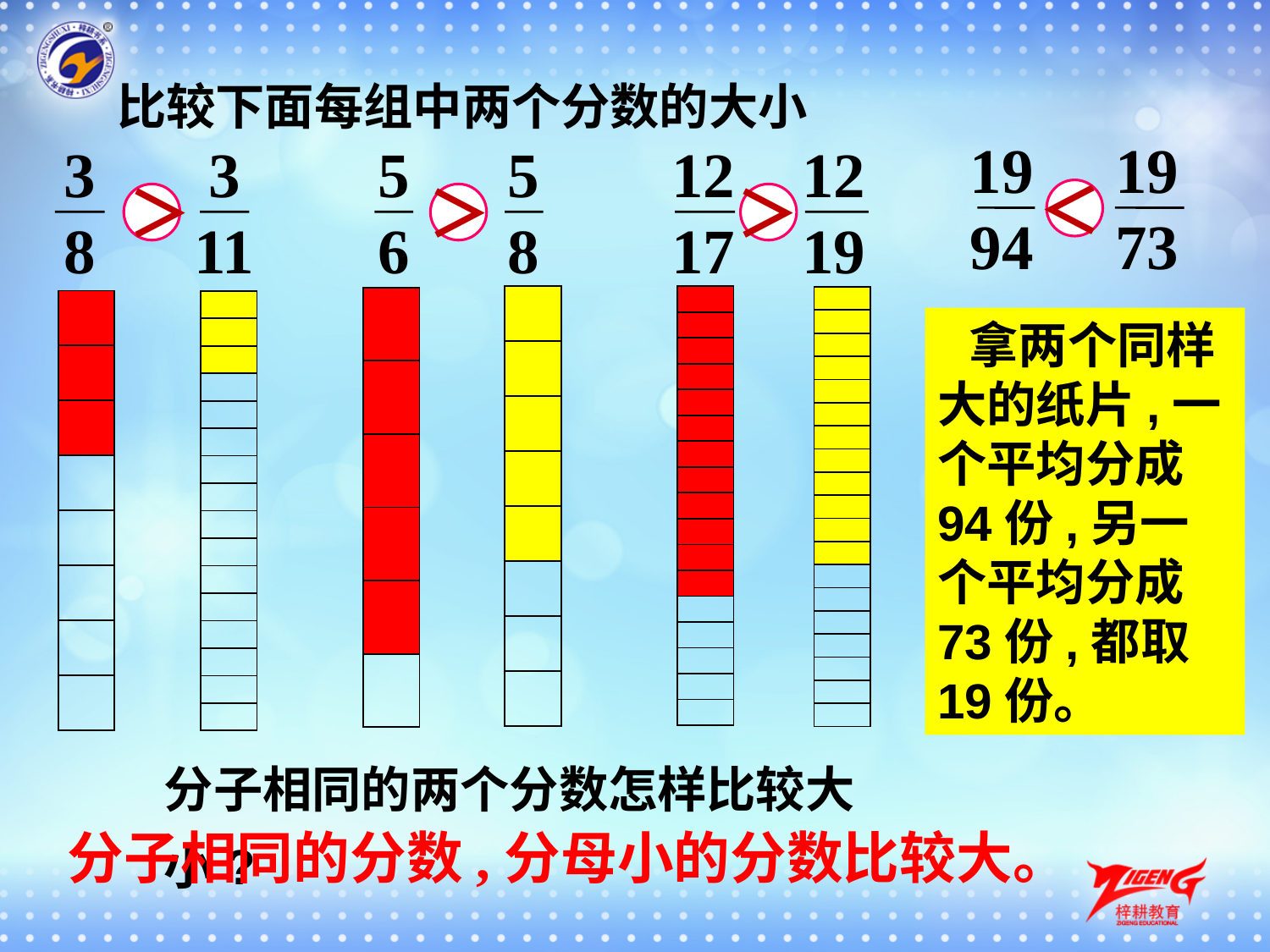

比较下面每组中两个分数的大小
19
94

19
73

3
8

3
11

5
6

5
8

12
17

12
19

＜
＞
＞
＞
|  |
| --- |
|  |
|  |
|  |
|  |
|  |
|  |
|  |
|  |
| --- |
|  |
|  |
|  |
|  |
|  |
|  |
|  |
|  |
|  |
|  |
|  |
|  |
|  |
|  |
|  |
|  |
|  |
| --- |
|  |
|  |
|  |
|  |
|  |
|  |
|  |
|  |
|  |
|  |
|  |
|  |
|  |
|  |
|  |
|  |
|  |
|  |
|  |
| --- |
|  |
|  |
|  |
|  |
|  |
|  |
| --- |
|  |
|  |
|  |
|  |
|  |
|  |
|  |
|  |
| --- |
|  |
|  |
|  |
|  |
|  |
|  |
|  |
|  |
|  |
|  |
|  |
|  |
|  |
|  |
|  |
拿两个同样大的纸片,一个平均分成94份,另一个平均分成73份,都取19份。
分子相同的两个分数怎样比较大小?
分子相同的分数,分母小的分数比较大。